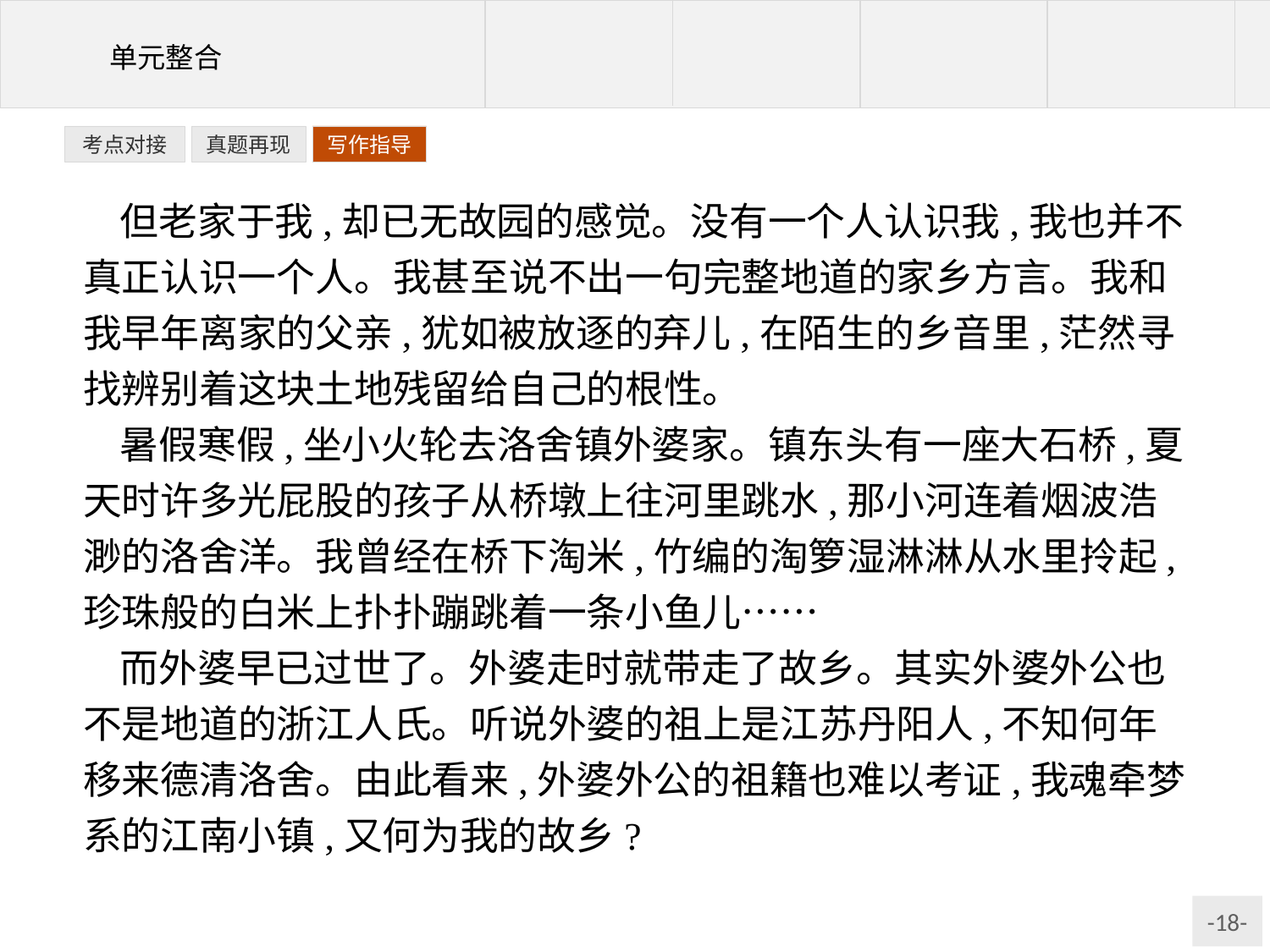

写作指导
考点对接
真题再现
但老家于我,却已无故园的感觉。没有一个人认识我,我也并不真正认识一个人。我甚至说不出一句完整地道的家乡方言。我和我早年离家的父亲,犹如被放逐的弃儿,在陌生的乡音里,茫然寻找辨别着这块土地残留给自己的根性。
暑假寒假,坐小火轮去洛舍镇外婆家。镇东头有一座大石桥,夏天时许多光屁股的孩子从桥墩上往河里跳水,那小河连着烟波浩渺的洛舍洋。我曾经在桥下淘米,竹编的淘箩湿淋淋从水里拎起,珍珠般的白米上扑扑蹦跳着一条小鱼儿……
而外婆早已过世了。外婆走时就带走了故乡。其实外婆外公也不是地道的浙江人氏。听说外婆的祖上是江苏丹阳人,不知何年移来德清洛舍。由此看来,外婆外公的祖籍也难以考证,我魂牵梦系的江南小镇,又何为我的故乡?